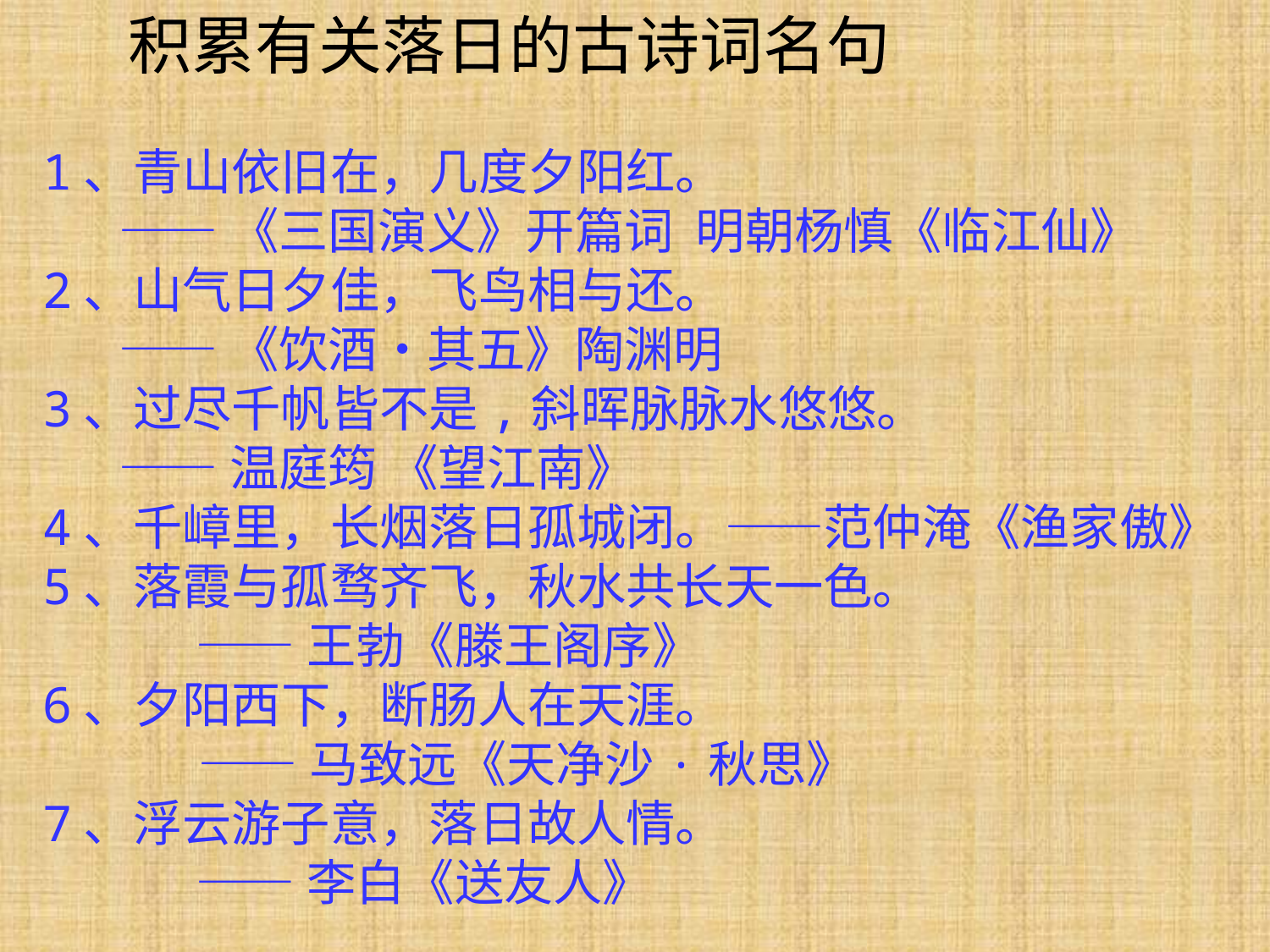

积累有关落日的古诗词名句
1、青山依旧在，几度夕阳红。
       ——《三国演义》开篇词  明朝杨慎《临江仙》
2、山气日夕佳，飞鸟相与还。
       ——《饮酒•其五》陶渊明 
3、过尽千帆皆不是,斜晖脉脉水悠悠。
       ——温庭筠 《望江南》 
4、千嶂里，长烟落日孤城闭。——范仲淹《渔家傲》 
5、落霞与孤骛齐飞，秋水共长天一色。
              ——王勃《滕王阁序》
6、夕阳西下，断肠人在天涯。
                    ——马致远《天净沙·秋思》
7、浮云游子意，落日故人情。
              ——李白《送友人》